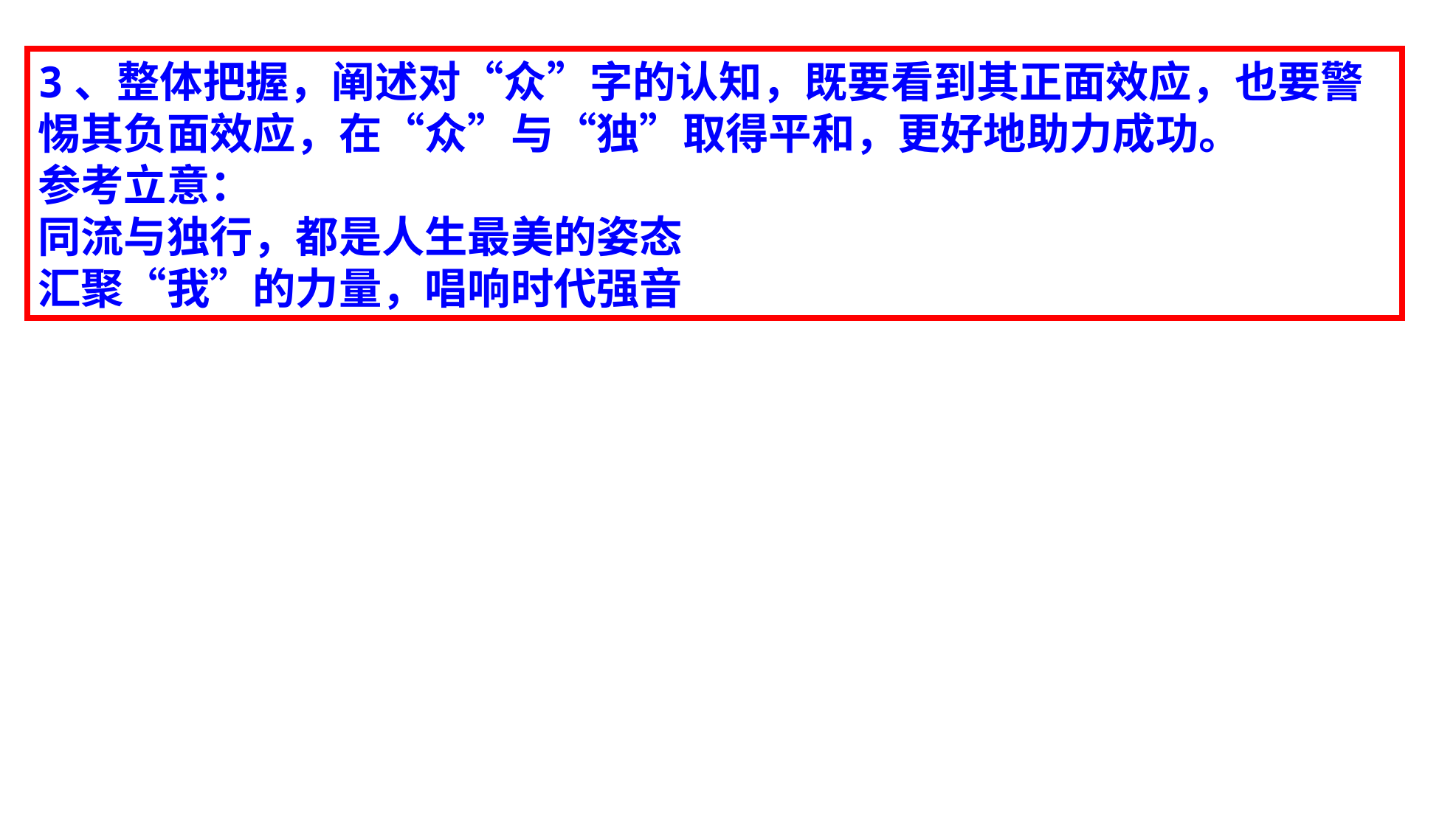

3、整体把握，阐述对“众”字的认知，既要看到其正面效应，也要警惕其负面效应，在“众”与“独”取得平和，更好地助力成功。
参考立意：
同流与独行，都是人生最美的姿态
汇聚“我”的力量，唱响时代强音